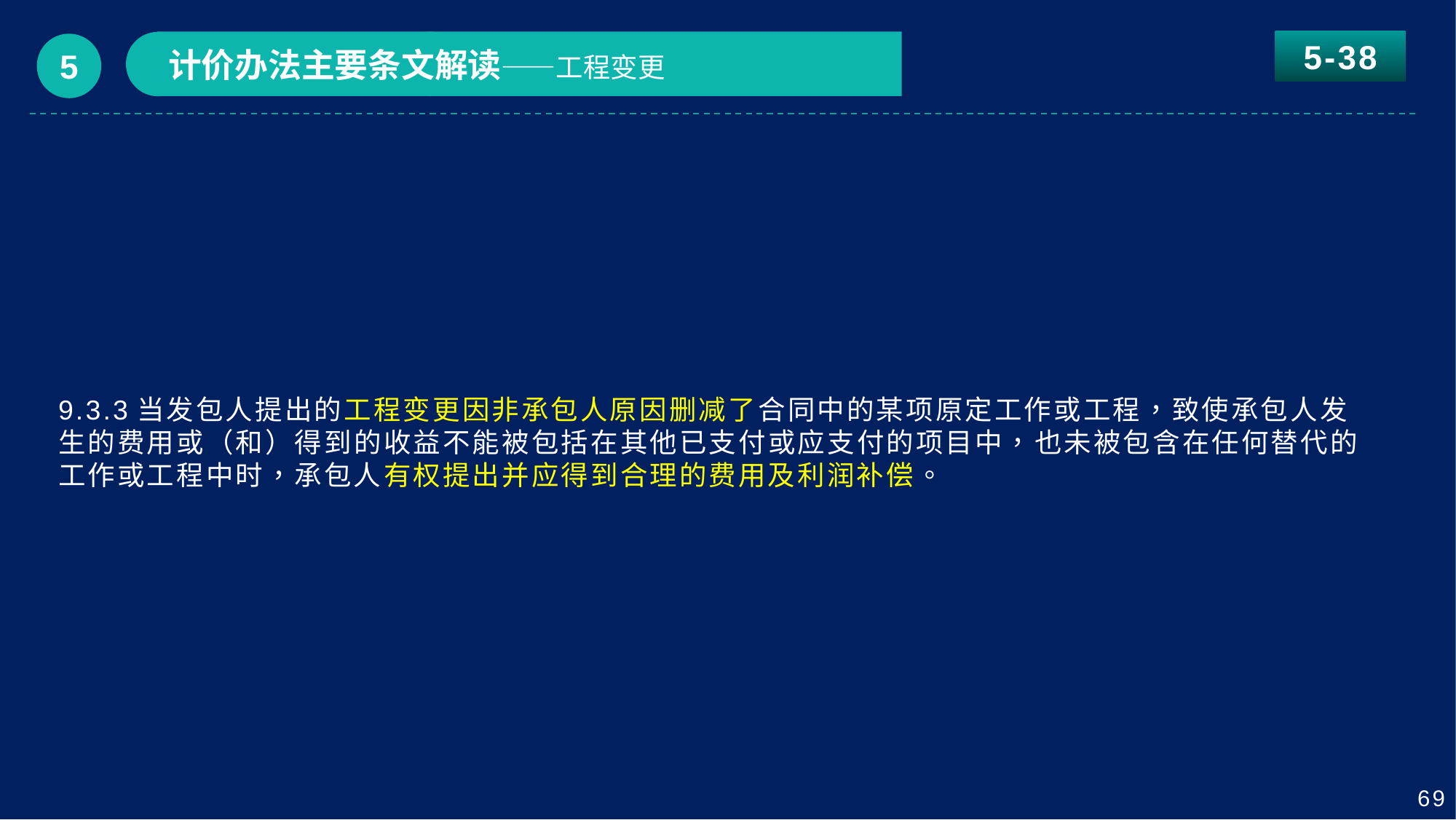

5-38
计价办法主要条文解读——工程变更

5
9.3.3当发包人提出的工程变更因非承包人原因删减了合同中的某项原定工作或工程，致使承包人发生的费用或（和）得到的收益不能被包括在其他已支付或应支付的项目中，也未被包含在任何替代的工作或工程中时，承包人有权提出并应得到合理的费用及利润补偿。

69